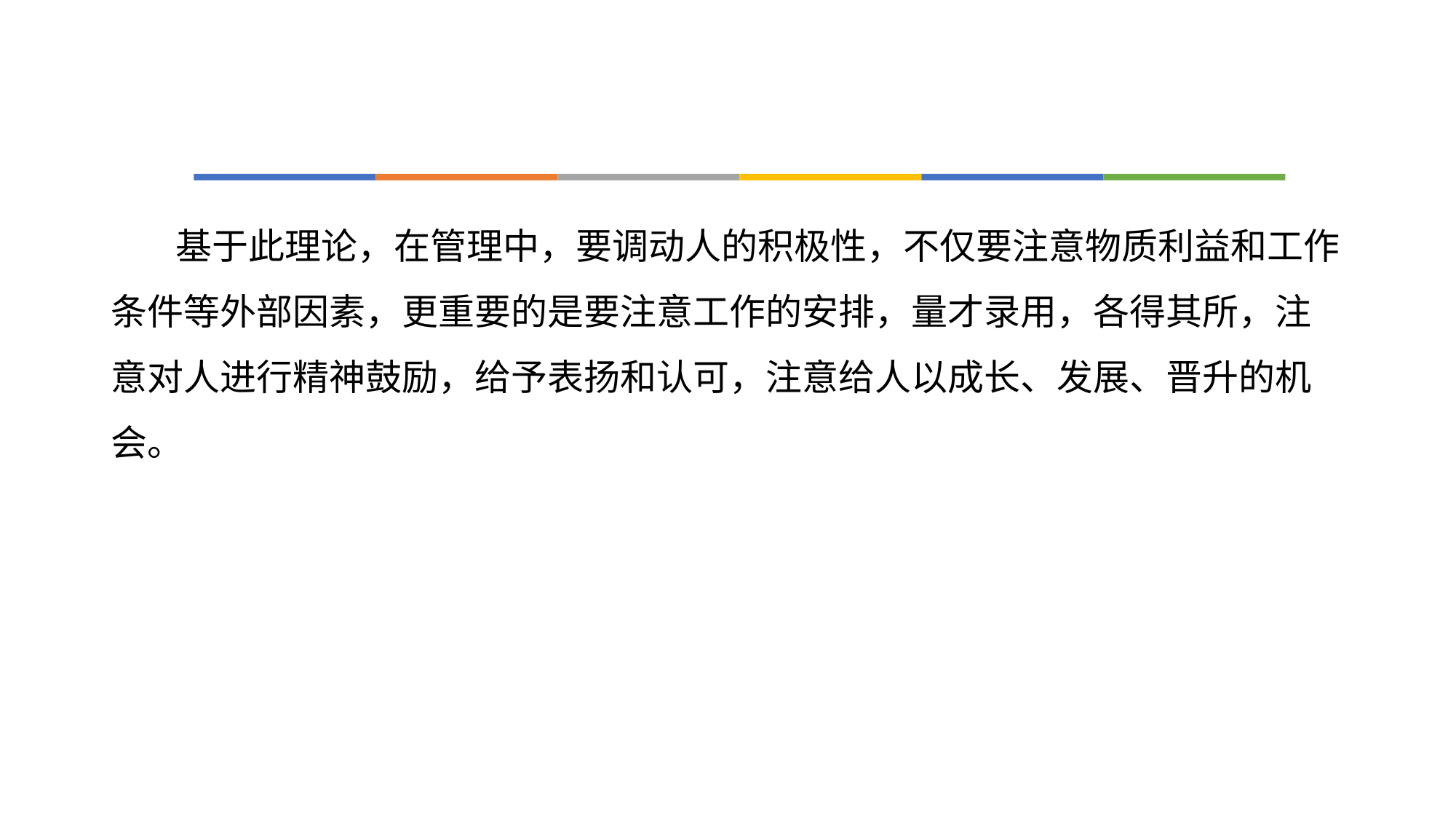

#
基于此理论，在管理中，要调动人的积极性，不仅要注意物质利益和工作条件等外部因素，更重要的是要注意工作的安排，量才录用，各得其所，注意对人进行精神鼓励，给予表扬和认可，注意给人以成长、发展、晋升的机会。